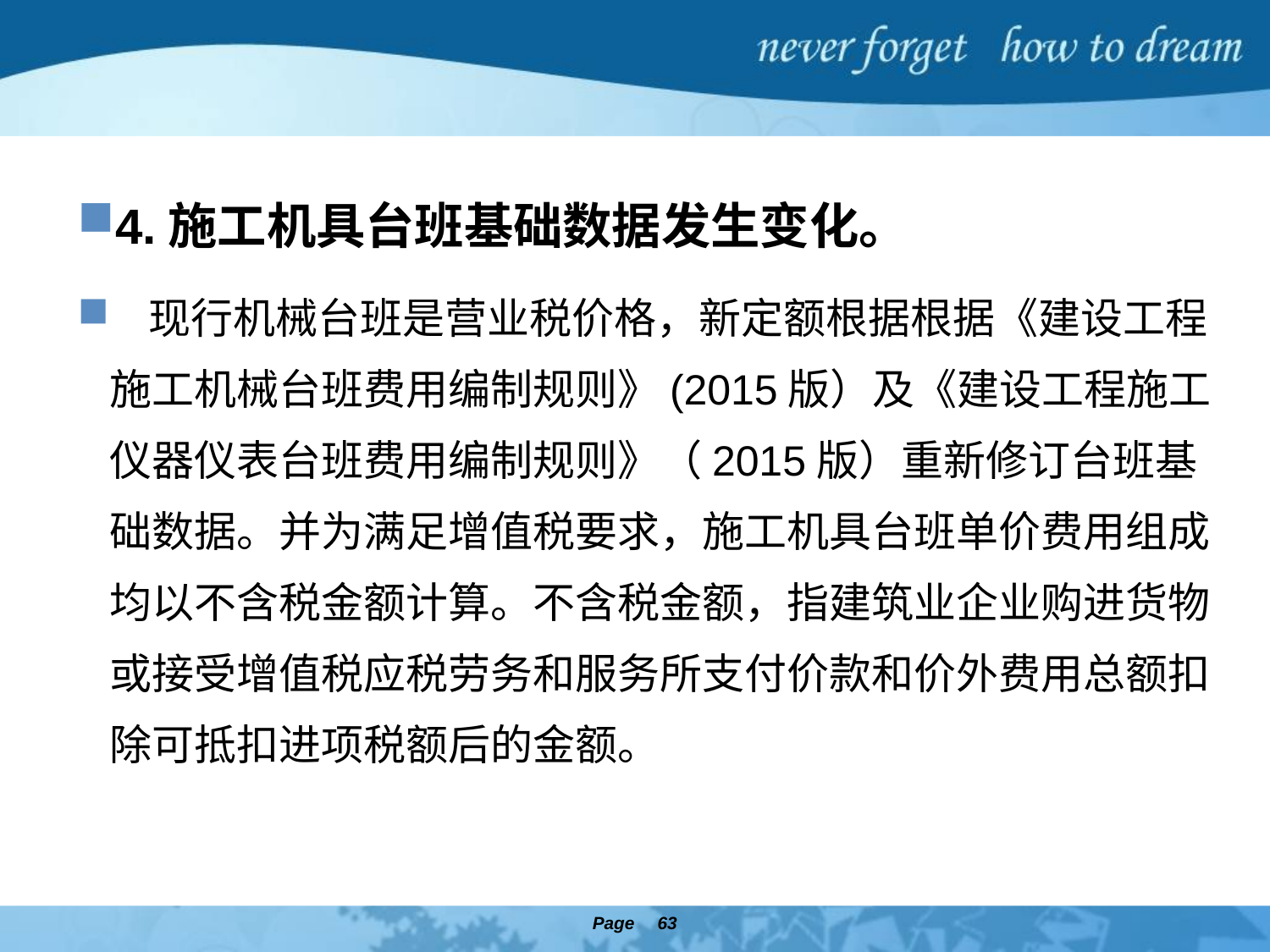

4.施工机具台班基础数据发生变化。
   现行机械台班是营业税价格，新定额根据根据《建设工程施工机械台班费用编制规则》(2015版）及《建设工程施工仪器仪表台班费用编制规则》（2015版）重新修订台班基础数据。并为满足增值税要求，施工机具台班单价费用组成均以不含税金额计算。不含税金额，指建筑业企业购进货物或接受增值税应税劳务和服务所支付价款和价外费用总额扣除可抵扣进项税额后的金额。